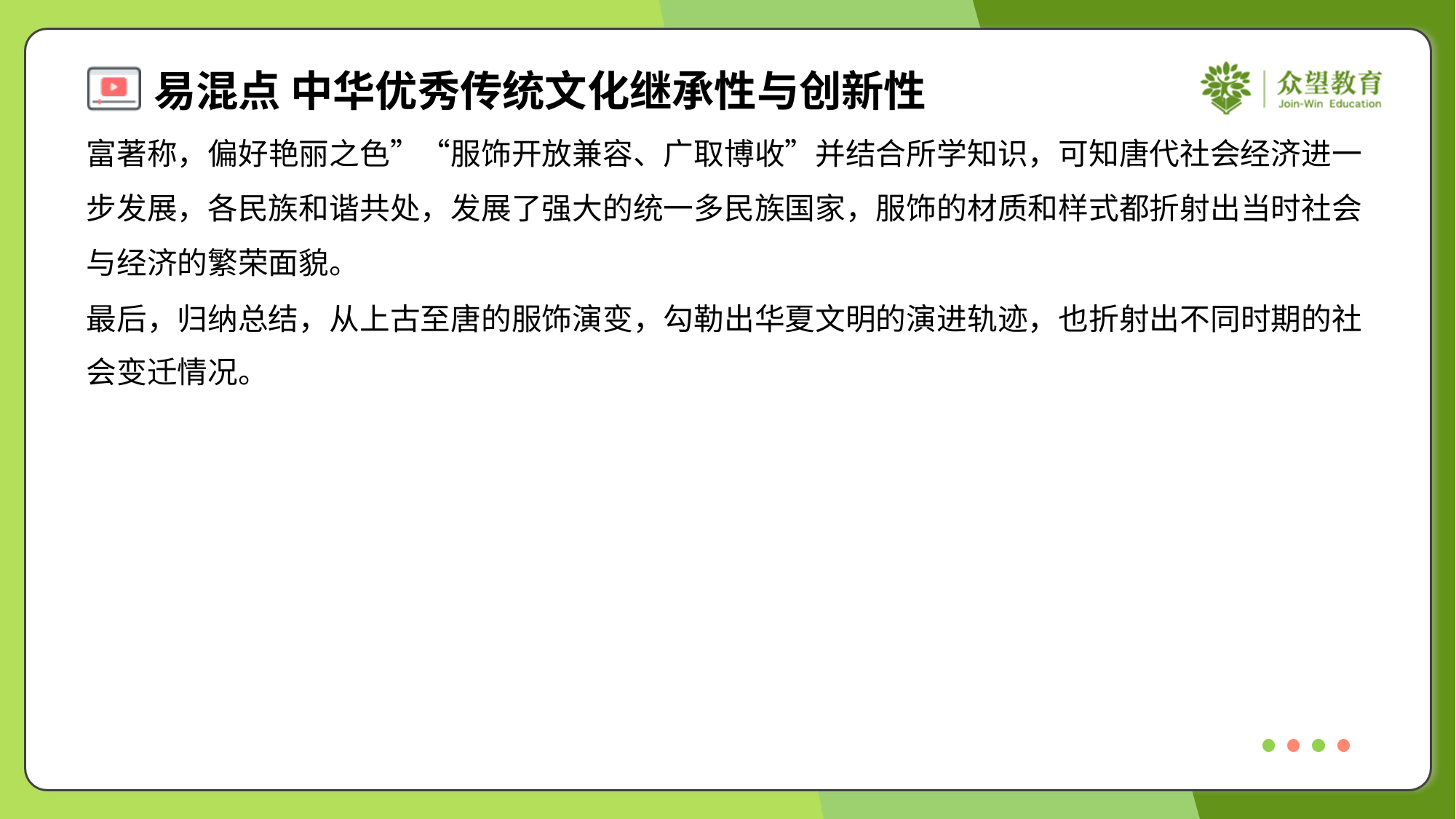

富著称，偏好艳丽之色”“服饰开放兼容、广取博收”并结合所学知识，可知唐代社会经济进一
步发展，各民族和谐共处，发展了强大的统一多民族国家，服饰的材质和样式都折射出当时社会
与经济的繁荣面貌。
最后，归纳总结，从上古至唐的服饰演变，勾勒出华夏文明的演进轨迹，也折射出不同时期的社
会变迁情况。